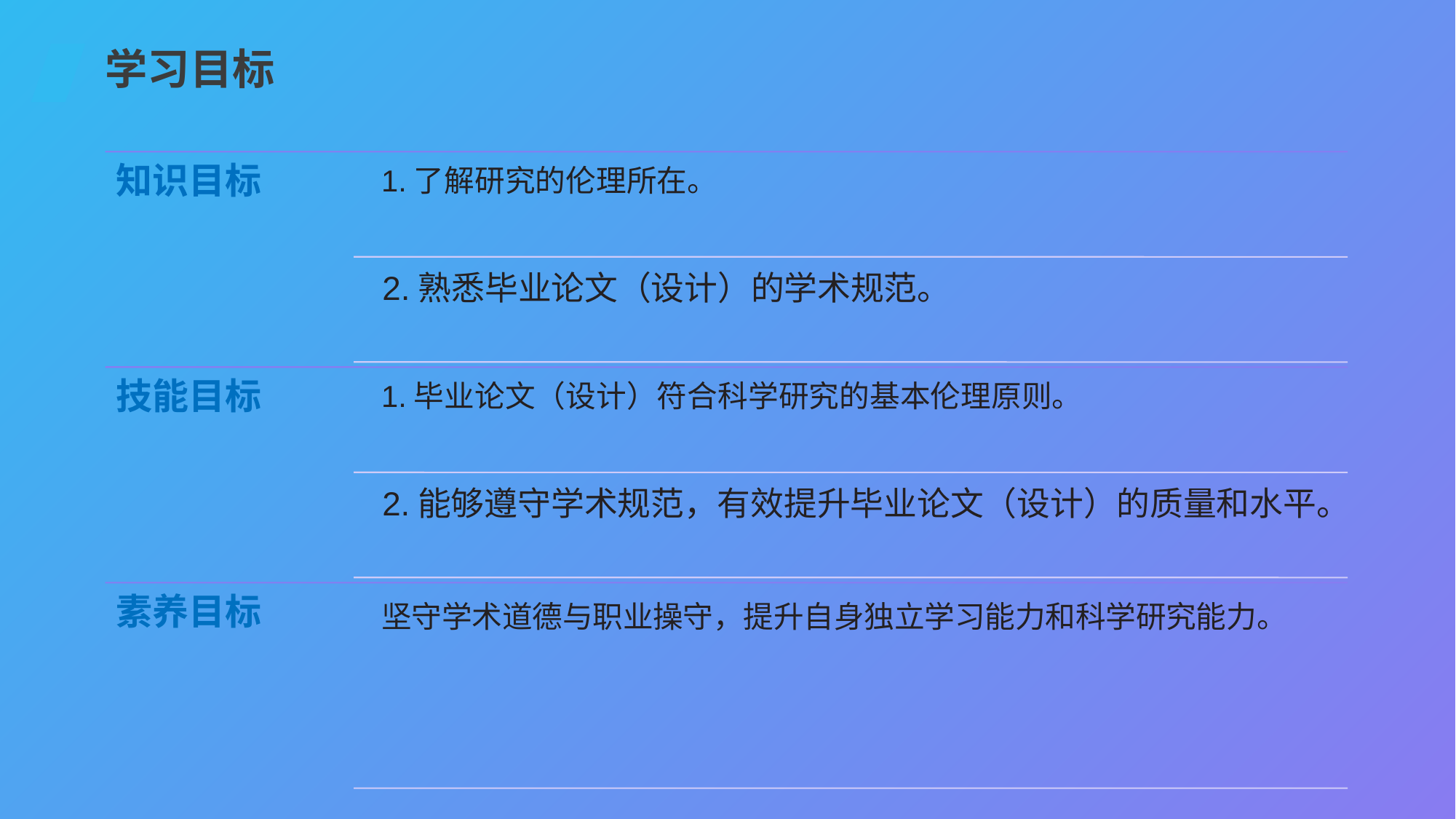

学习目标
知识目标
1.了解研究的伦理所在。
2.熟悉毕业论文（设计）的学术规范。
技能目标
1.毕业论文（设计）符合科学研究的基本伦理原则。
2.能够遵守学术规范，有效提升毕业论文（设计）的质量和水平。
素养目标
坚守学术道德与职业操守，提升自身独立学习能力和科学研究能力。